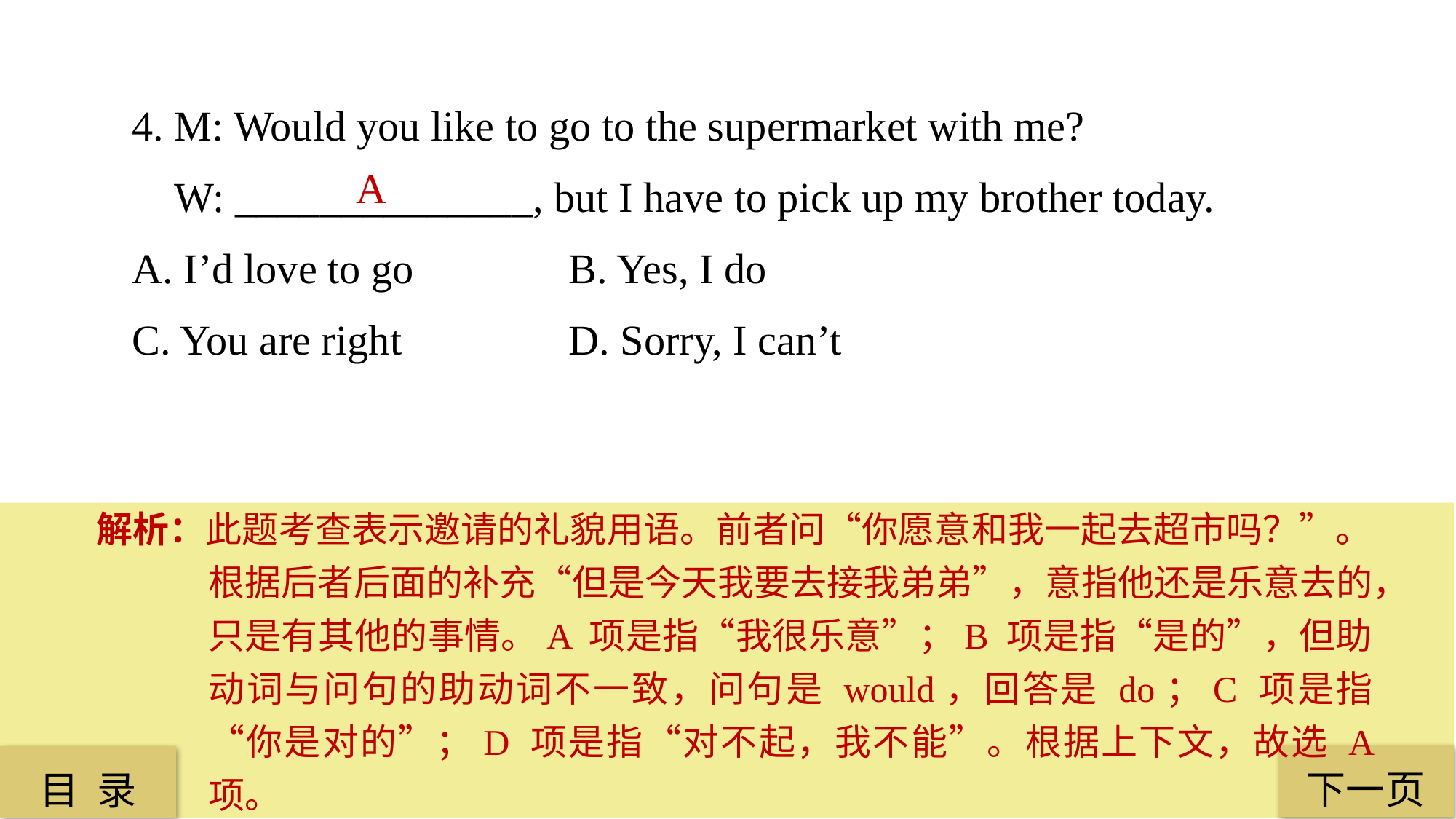

4. M: Would you like to go to the supermarket with me?
    W: ______________, but I have to pick up my brother today.
A. I’d love to go 		B. Yes, I do
C. You are right 		D. Sorry, I can’t
 A
解析：此题考查表示邀请的礼貌用语。前者问“你愿意和我一起去超市吗？”。根据后者后面的补充“但是今天我要去接我弟弟”，意指他还是乐意去的，只是有其他的事情。A 项是指“我很乐意”；B 项是指“是的”，但助动词与问句的助动词不一致，问句是 would，回答是 do；C 项是指“你是对的”；D 项是指“对不起，我不能”。根据上下文，故选 A 项。